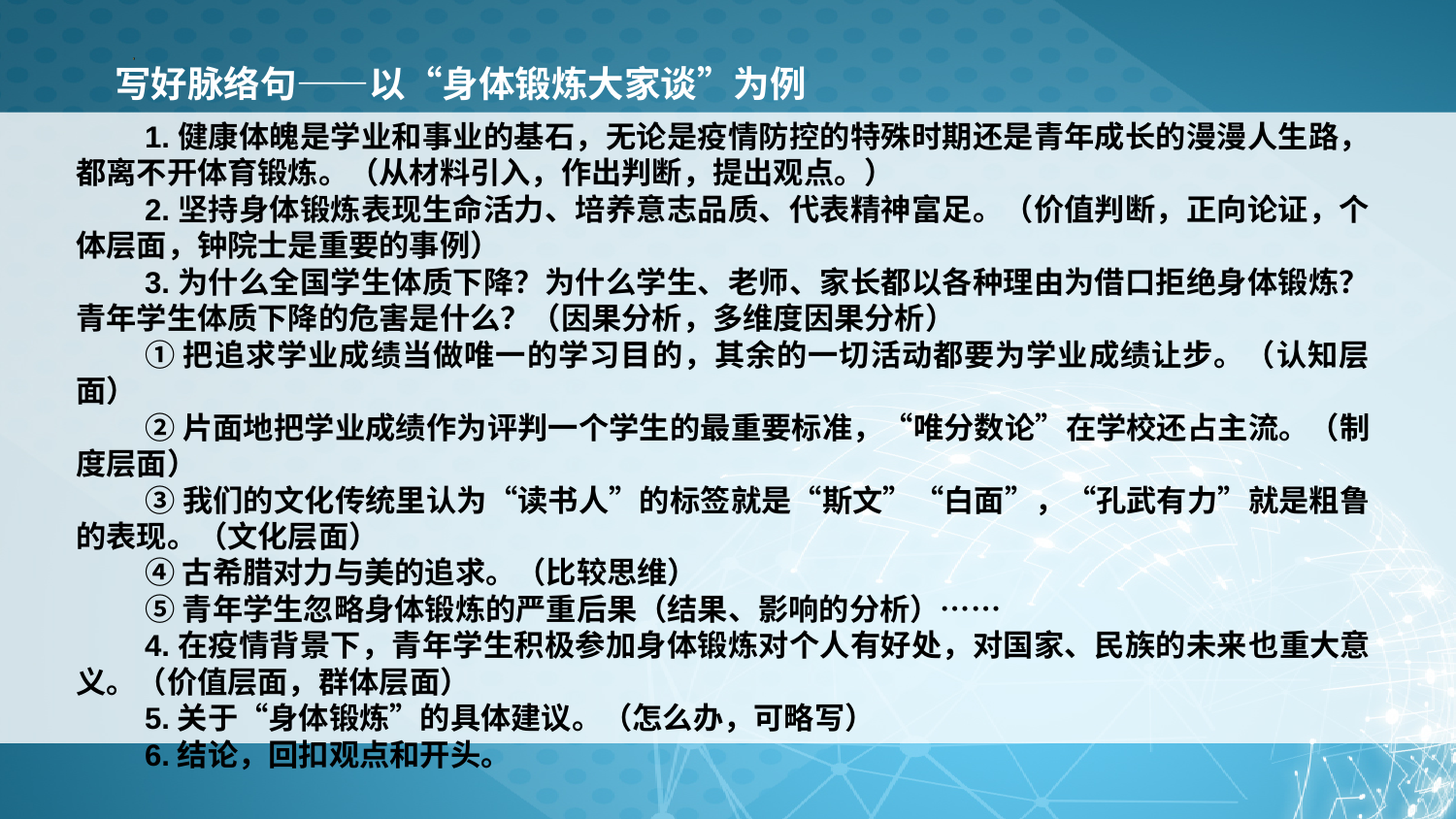

写好脉络句——以“身体锻炼大家谈”为例
1.健康体魄是学业和事业的基石，无论是疫情防控的特殊时期还是青年成长的漫漫人生路，都离不开体育锻炼。（从材料引入，作出判断，提出观点。）
2.坚持身体锻炼表现生命活力、培养意志品质、代表精神富足。（价值判断，正向论证，个体层面，钟院士是重要的事例）
3.为什么全国学生体质下降？为什么学生、老师、家长都以各种理由为借口拒绝身体锻炼？青年学生体质下降的危害是什么？（因果分析，多维度因果分析）
①把追求学业成绩当做唯一的学习目的，其余的一切活动都要为学业成绩让步。（认知层面）
②片面地把学业成绩作为评判一个学生的最重要标准，“唯分数论”在学校还占主流。（制度层面）
③我们的文化传统里认为“读书人”的标签就是“斯文”“白面”，“孔武有力”就是粗鲁的表现。（文化层面）
④古希腊对力与美的追求。（比较思维）
⑤青年学生忽略身体锻炼的严重后果（结果、影响的分析）……
4.在疫情背景下，青年学生积极参加身体锻炼对个人有好处，对国家、民族的未来也重大意义。（价值层面，群体层面）
5.关于“身体锻炼”的具体建议。（怎么办，可略写）
6.结论，回扣观点和开头。